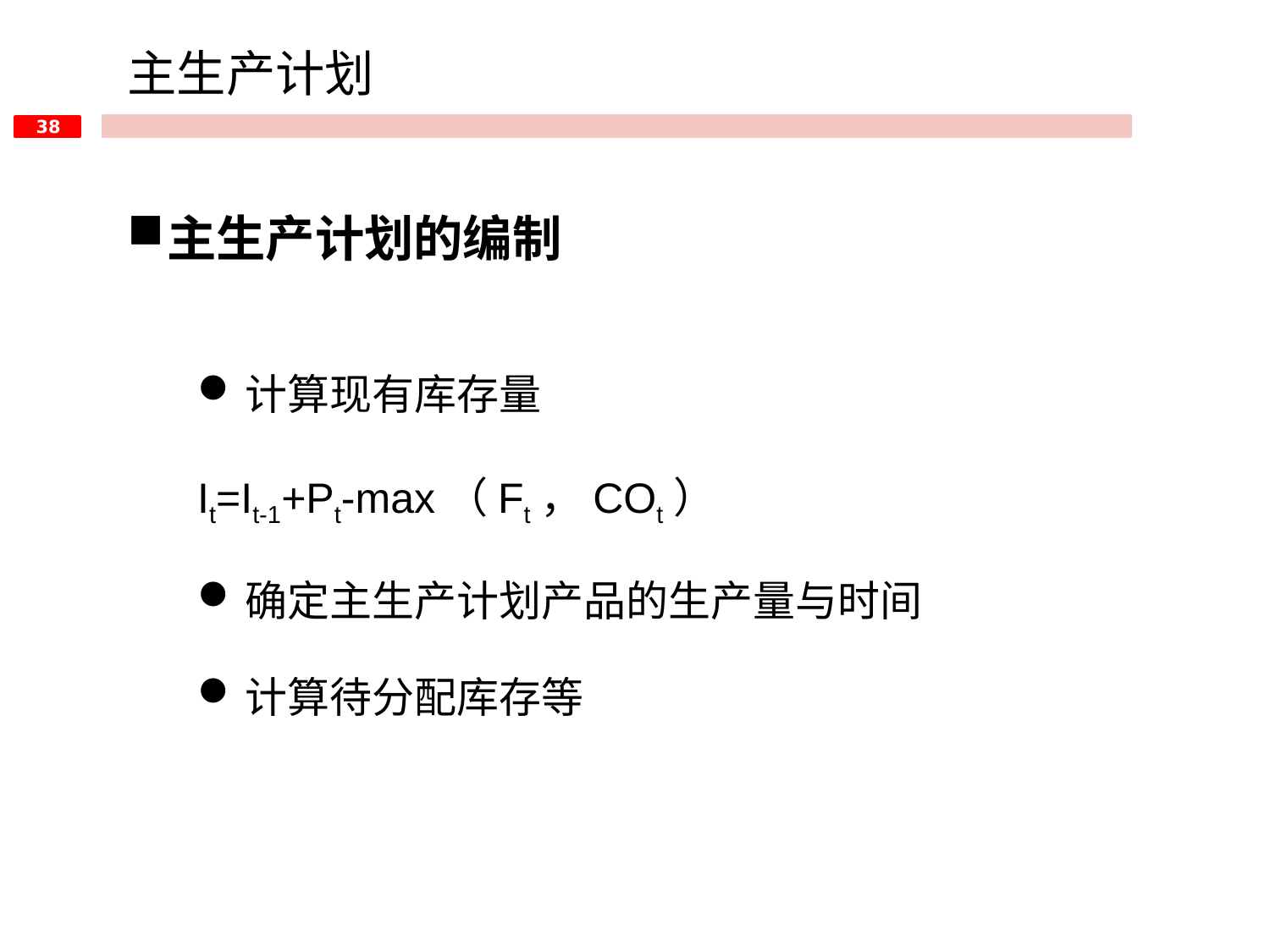

主生产计划
38
主生产计划的编制
计算现有库存量
It=It-1+Pt-max（Ft，COt）
确定主生产计划产品的生产量与时间
计算待分配库存等